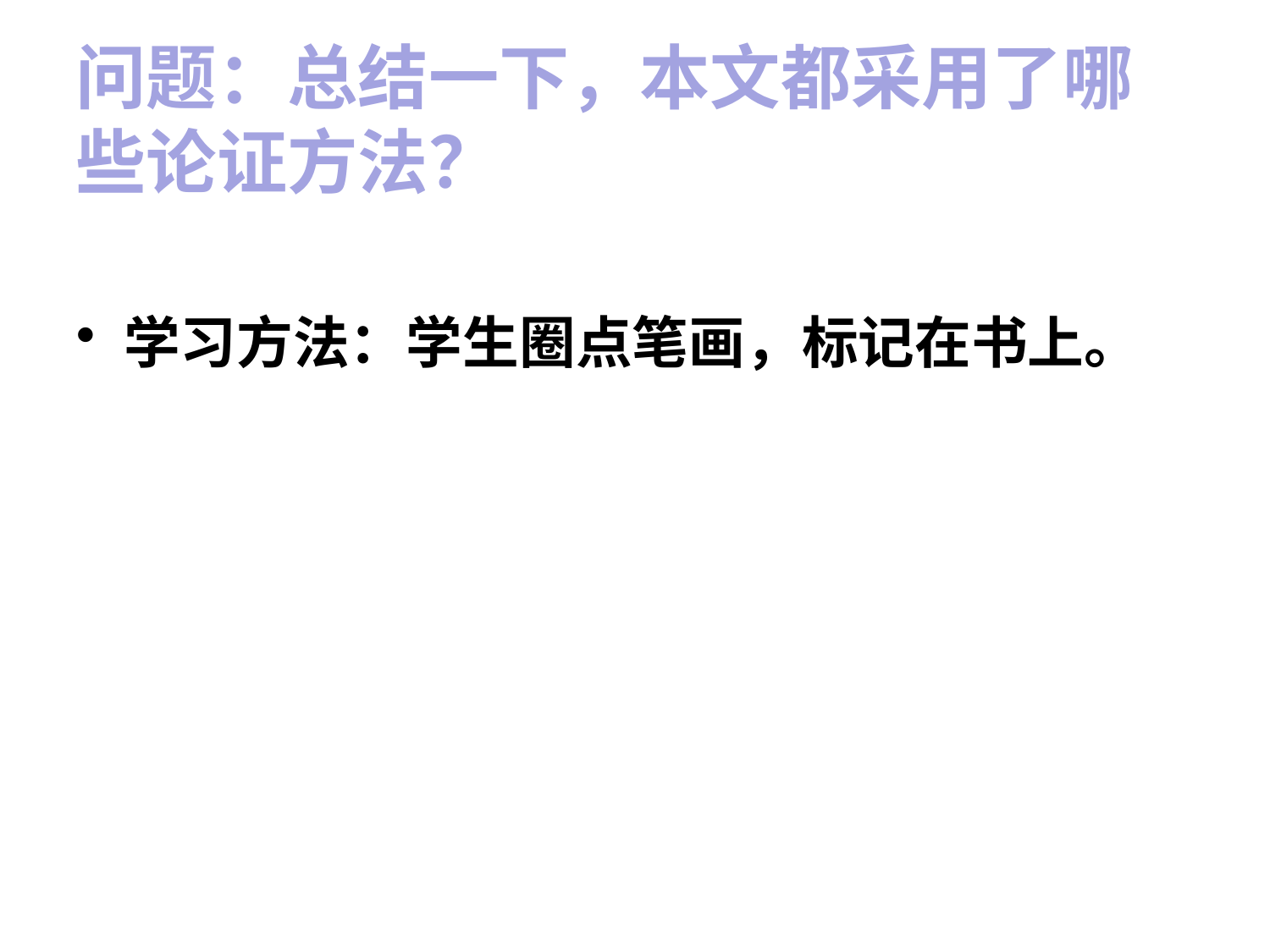

# 问题：总结一下，本文都采用了哪些论证方法？

学习方法：学生圈点笔画，标记在书上。